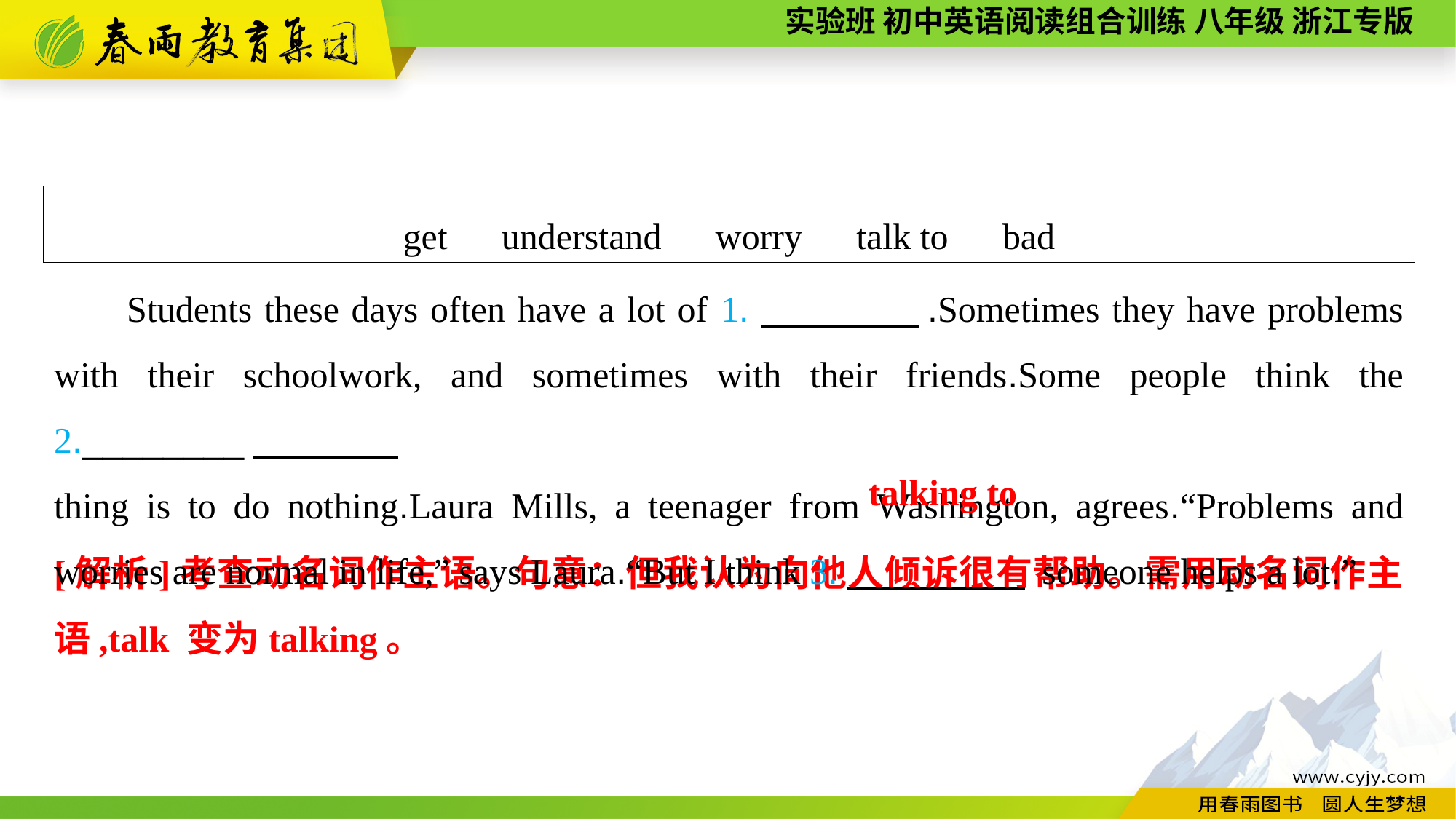

get　understand　worry　talk to　bad
Students these days often have a lot of 1.　　　　.Sometimes they have problems with their schoolwork, and sometimes with their friends.Some people think the 2.________
thing is to do nothing.Laura Mills, a teenager from Washington, agrees.“Problems and worries are normal in life,” says Laura.“But I think 3.　　    　　 someone helps a lot.”
talking to
[解析]考查动名词作主语。句意：但我认为向他人倾诉很有帮助。需用动名词作主语,talk 变为talking。